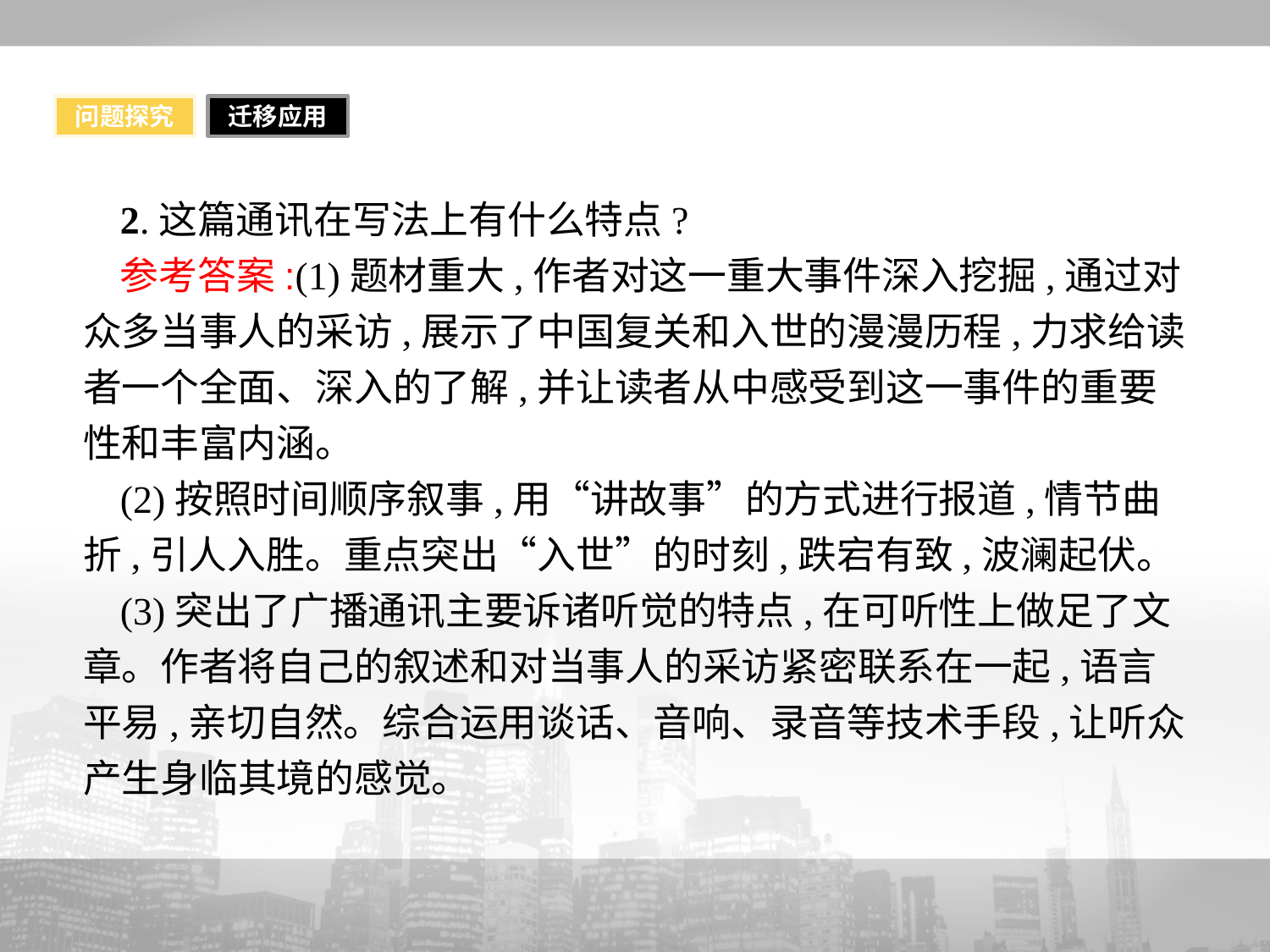

问题探究
迁移应用
2.这篇通讯在写法上有什么特点?
参考答案:(1)题材重大,作者对这一重大事件深入挖掘,通过对众多当事人的采访,展示了中国复关和入世的漫漫历程,力求给读者一个全面、深入的了解,并让读者从中感受到这一事件的重要性和丰富内涵。
(2)按照时间顺序叙事,用“讲故事”的方式进行报道,情节曲折,引人入胜。重点突出“入世”的时刻,跌宕有致,波澜起伏。
(3)突出了广播通讯主要诉诸听觉的特点,在可听性上做足了文章。作者将自己的叙述和对当事人的采访紧密联系在一起,语言平易,亲切自然。综合运用谈话、音响、录音等技术手段,让听众产生身临其境的感觉。